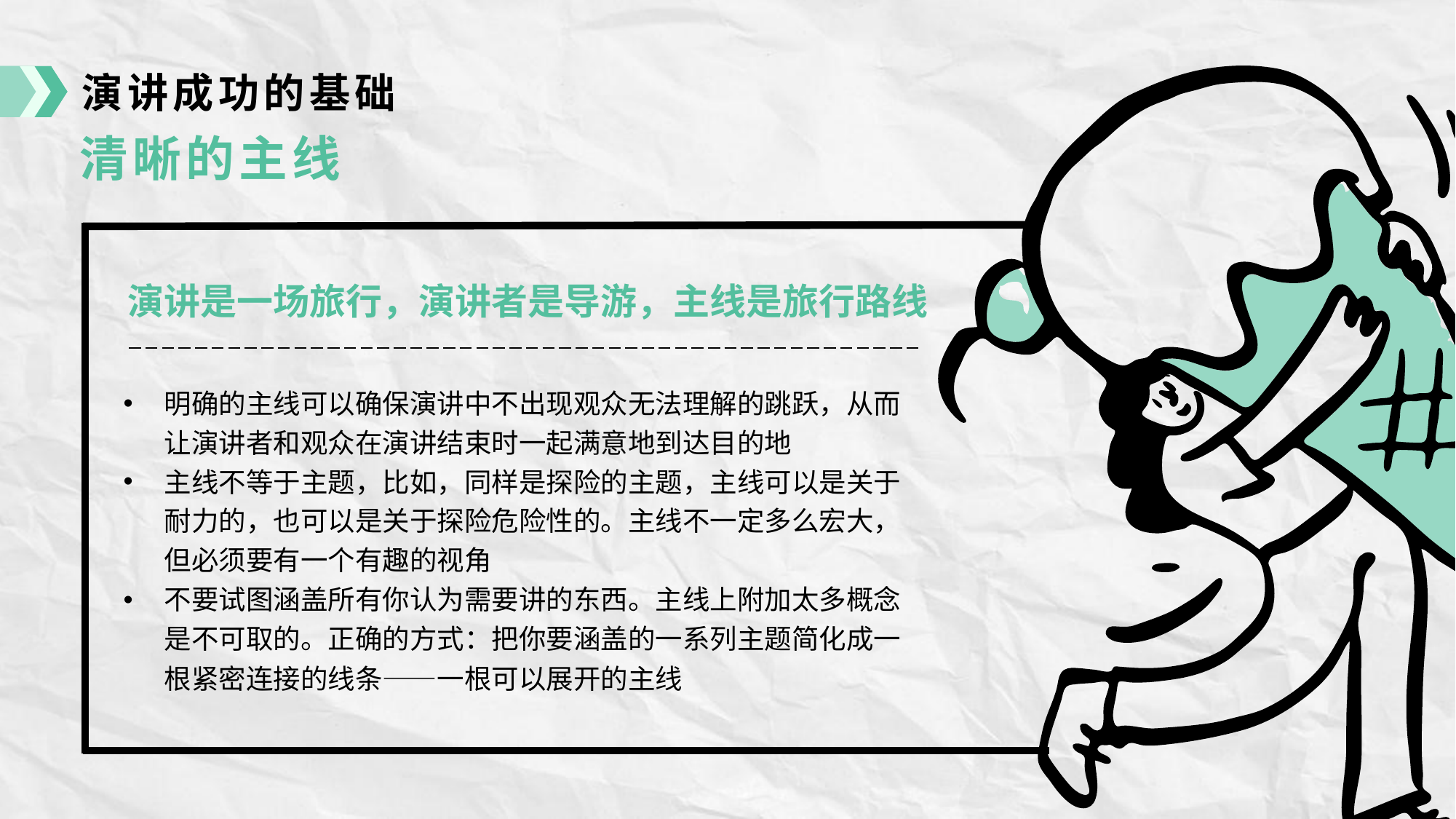

演讲成功的基础

清晰的主线
演讲是一场旅行，演讲者是导游，主线是旅行路线
明确的主线可以确保演讲中不出现观众无法理解的跳跃，从而让演讲者和观众在演讲结束时一起满意地到达目的地
主线不等于主题，比如，同样是探险的主题，主线可以是关于耐力的，也可以是关于探险危险性的。主线不一定多么宏大，但必须要有一个有趣的视角
不要试图涵盖所有你认为需要讲的东西。主线上附加太多概念是不可取的。正确的方式：把你要涵盖的一系列主题简化成一根紧密连接的线条——一根可以展开的主线